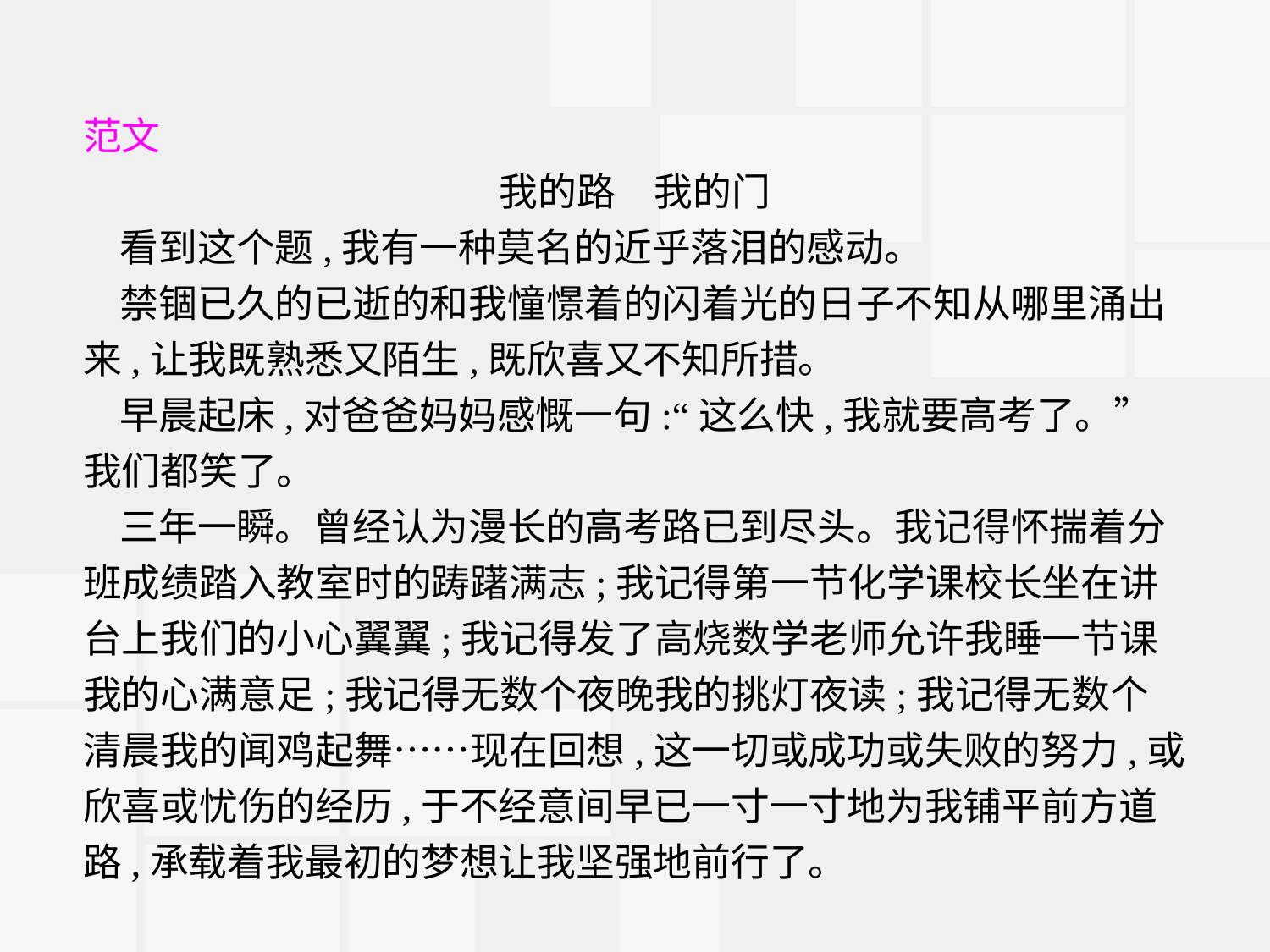

范文
我的路　我的门
看到这个题,我有一种莫名的近乎落泪的感动。
禁锢已久的已逝的和我憧憬着的闪着光的日子不知从哪里涌出来,让我既熟悉又陌生,既欣喜又不知所措。
早晨起床,对爸爸妈妈感慨一句:“这么快,我就要高考了。”我们都笑了。
三年一瞬。曾经认为漫长的高考路已到尽头。我记得怀揣着分班成绩踏入教室时的踌躇满志;我记得第一节化学课校长坐在讲台上我们的小心翼翼;我记得发了高烧数学老师允许我睡一节课我的心满意足;我记得无数个夜晚我的挑灯夜读;我记得无数个清晨我的闻鸡起舞……现在回想,这一切或成功或失败的努力,或欣喜或忧伤的经历,于不经意间早已一寸一寸地为我铺平前方道路,承载着我最初的梦想让我坚强地前行了。